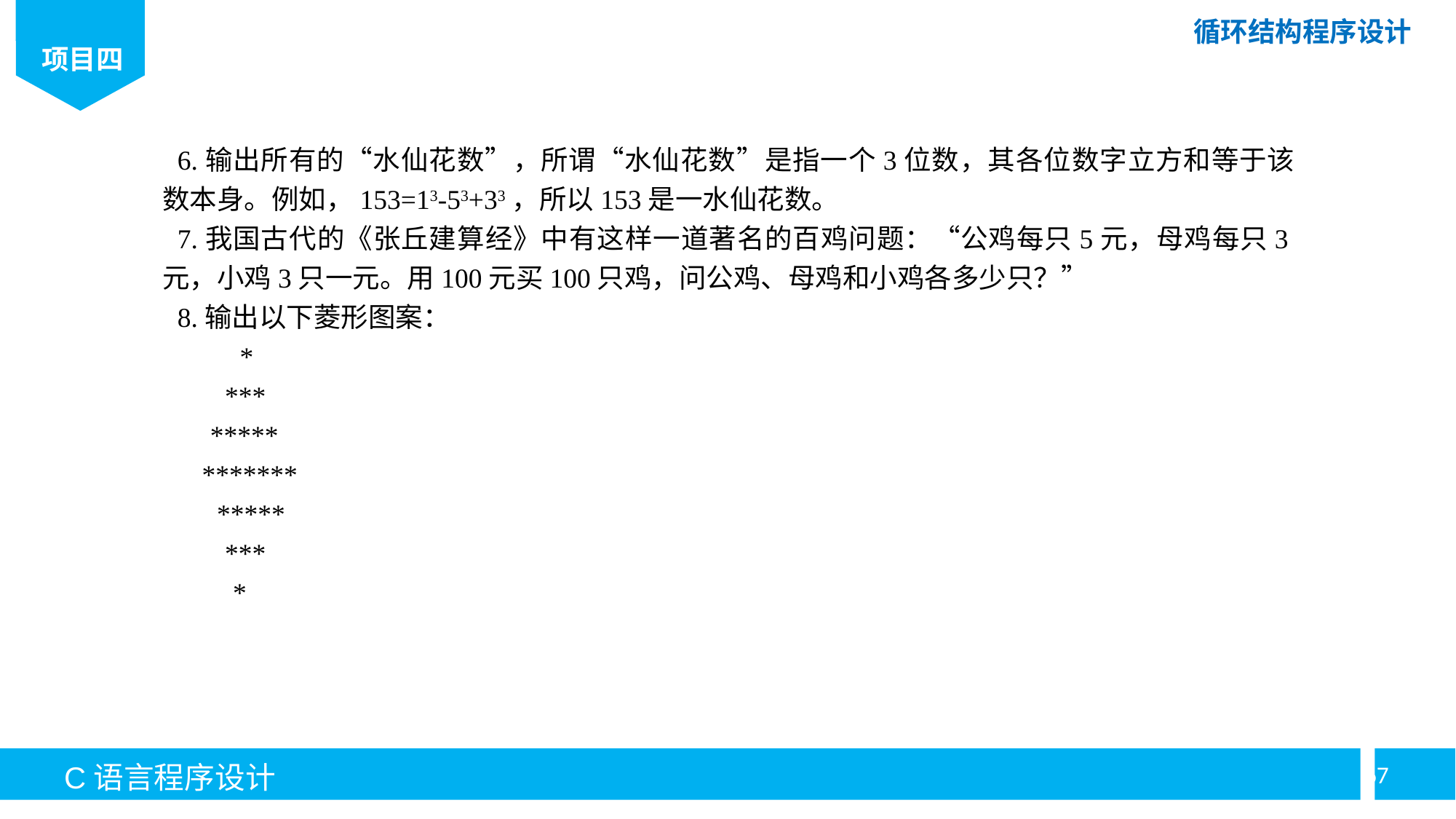

6.输出所有的“水仙花数”，所谓“水仙花数”是指一个3位数，其各位数字立方和等于该数本身。例如，153=13-53+33，所以153是一水仙花数。
7.我国古代的《张丘建算经》中有这样一道著名的百鸡问题：“公鸡每只5元，母鸡每只3元，小鸡3只一元。用100元买100只鸡，问公鸡、母鸡和小鸡各多少只？”
8.输出以下菱形图案：
  *
 ***
*****
*******
 *****
 ***
 *